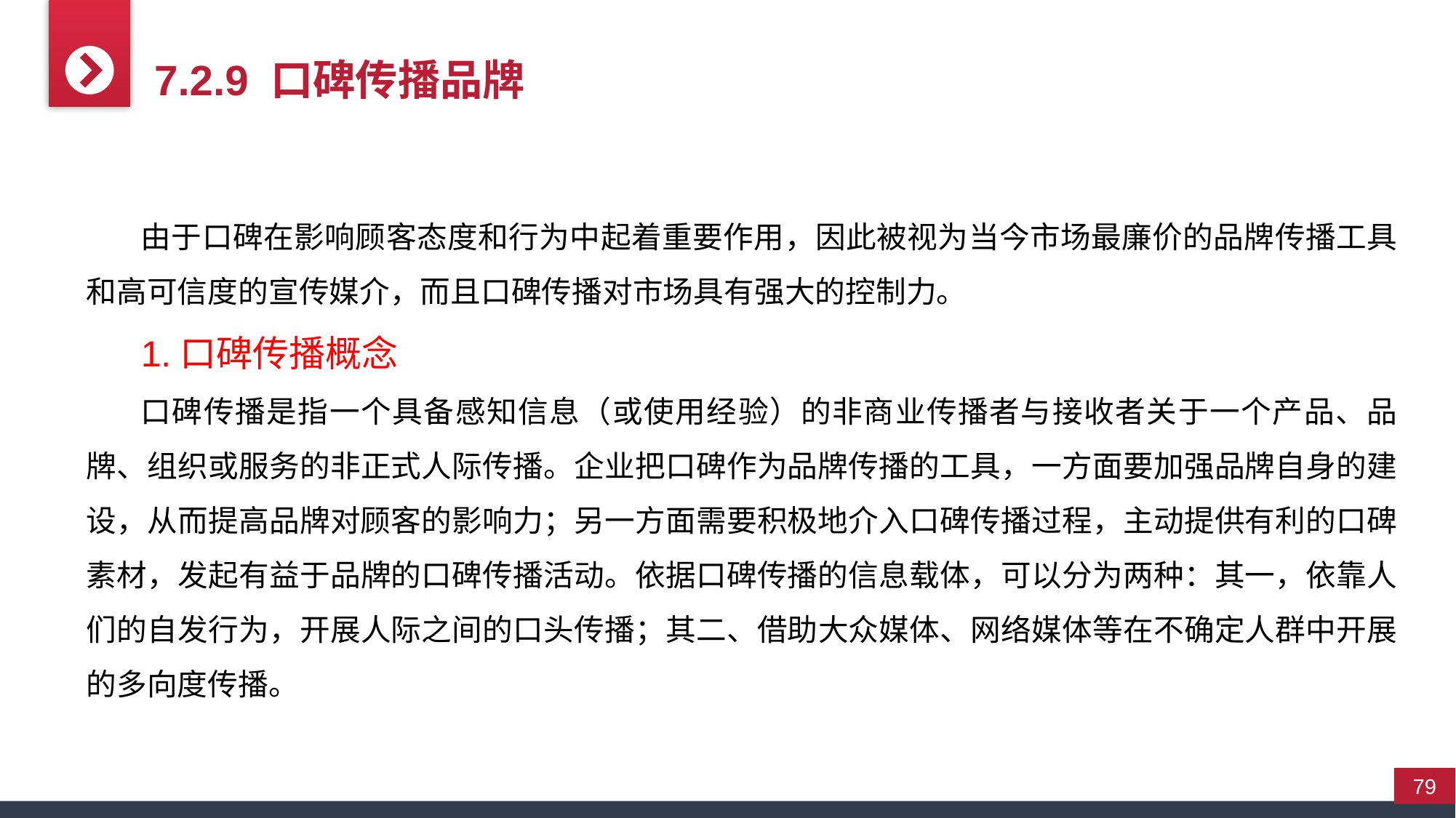

7.2.9 口碑传播品牌
由于口碑在影响顾客态度和行为中起着重要作用，因此被视为当今市场最廉价的品牌传播工具和高可信度的宣传媒介，而且口碑传播对市场具有强大的控制力。
1.口碑传播概念
口碑传播是指一个具备感知信息（或使用经验）的非商业传播者与接收者关于一个产品、品牌、组织或服务的非正式人际传播。企业把口碑作为品牌传播的工具，一方面要加强品牌自身的建设，从而提高品牌对顾客的影响力；另一方面需要积极地介入口碑传播过程，主动提供有利的口碑素材，发起有益于品牌的口碑传播活动。依据口碑传播的信息载体，可以分为两种：其一，依靠人们的自发行为，开展人际之间的口头传播；其二、借助大众媒体、网络媒体等在不确定人群中开展的多向度传播。